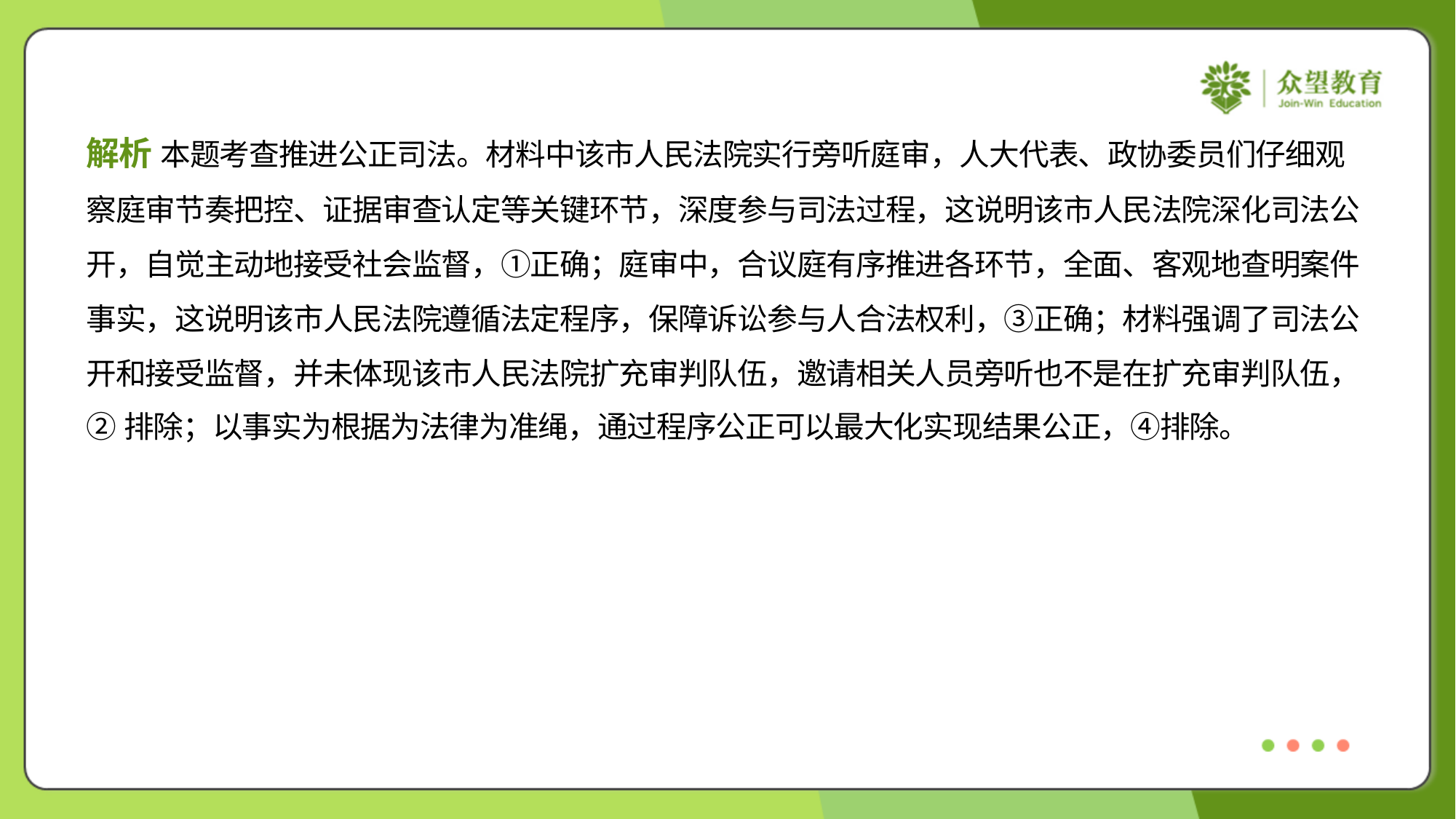

解析 本题考查推进公正司法。材料中该市人民法院实行旁听庭审，人大代表、政协委员们仔细观
察庭审节奏把控、证据审查认定等关键环节，深度参与司法过程，这说明该市人民法院深化司法公
开，自觉主动地接受社会监督，①正确；庭审中，合议庭有序推进各环节，全面、客观地查明案件
事实，这说明该市人民法院遵循法定程序，保障诉讼参与人合法权利，③正确；材料强调了司法公
开和接受监督，并未体现该市人民法院扩充审判队伍，邀请相关人员旁听也不是在扩充审判队伍，
②排除；以事实为根据为法律为准绳，通过程序公正可以最大化实现结果公正，④排除。